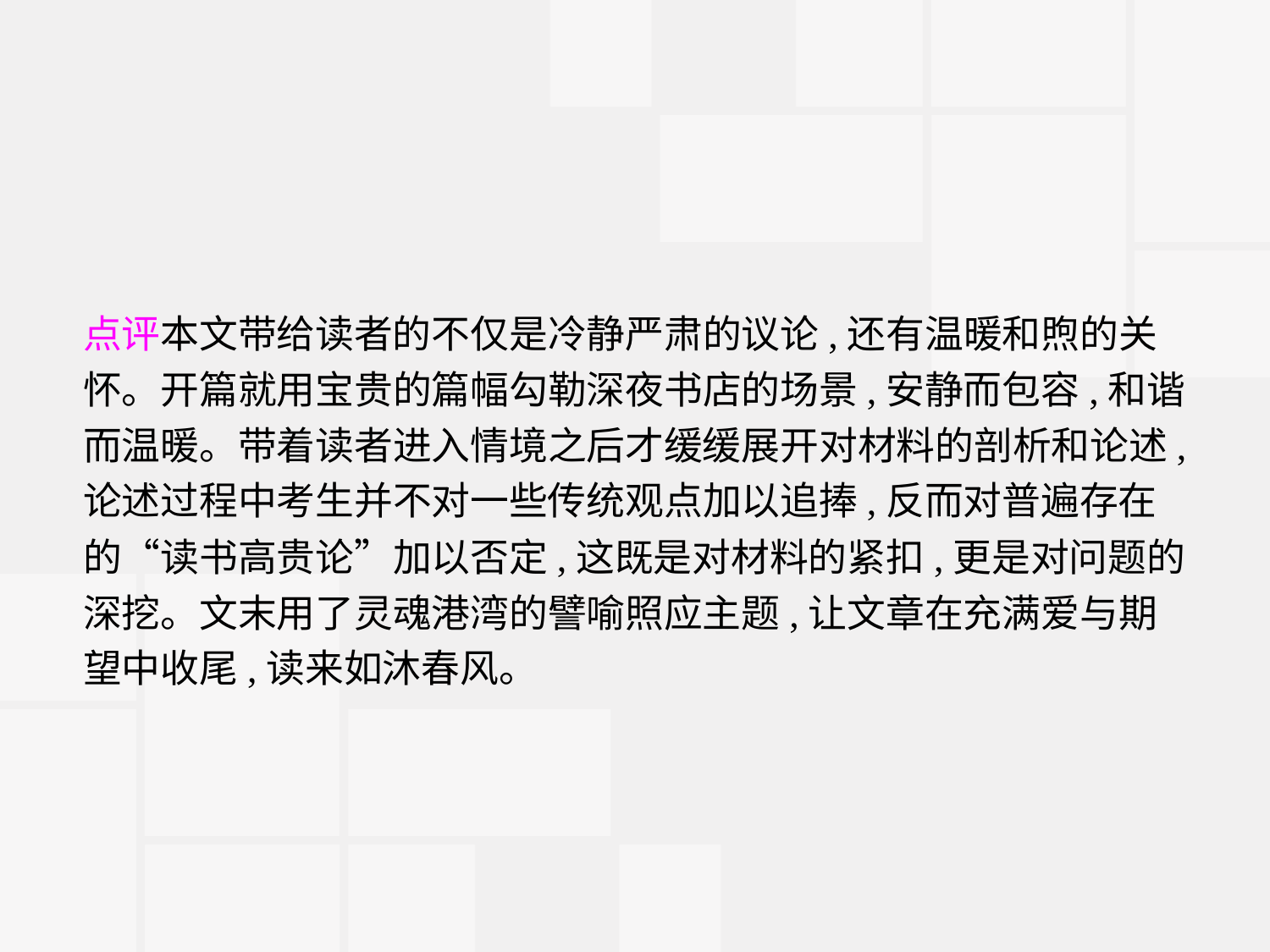

点评本文带给读者的不仅是冷静严肃的议论,还有温暖和煦的关怀。开篇就用宝贵的篇幅勾勒深夜书店的场景,安静而包容,和谐而温暖。带着读者进入情境之后才缓缓展开对材料的剖析和论述,论述过程中考生并不对一些传统观点加以追捧,反而对普遍存在的“读书高贵论”加以否定,这既是对材料的紧扣,更是对问题的深挖。文末用了灵魂港湾的譬喻照应主题,让文章在充满爱与期望中收尾,读来如沐春风。